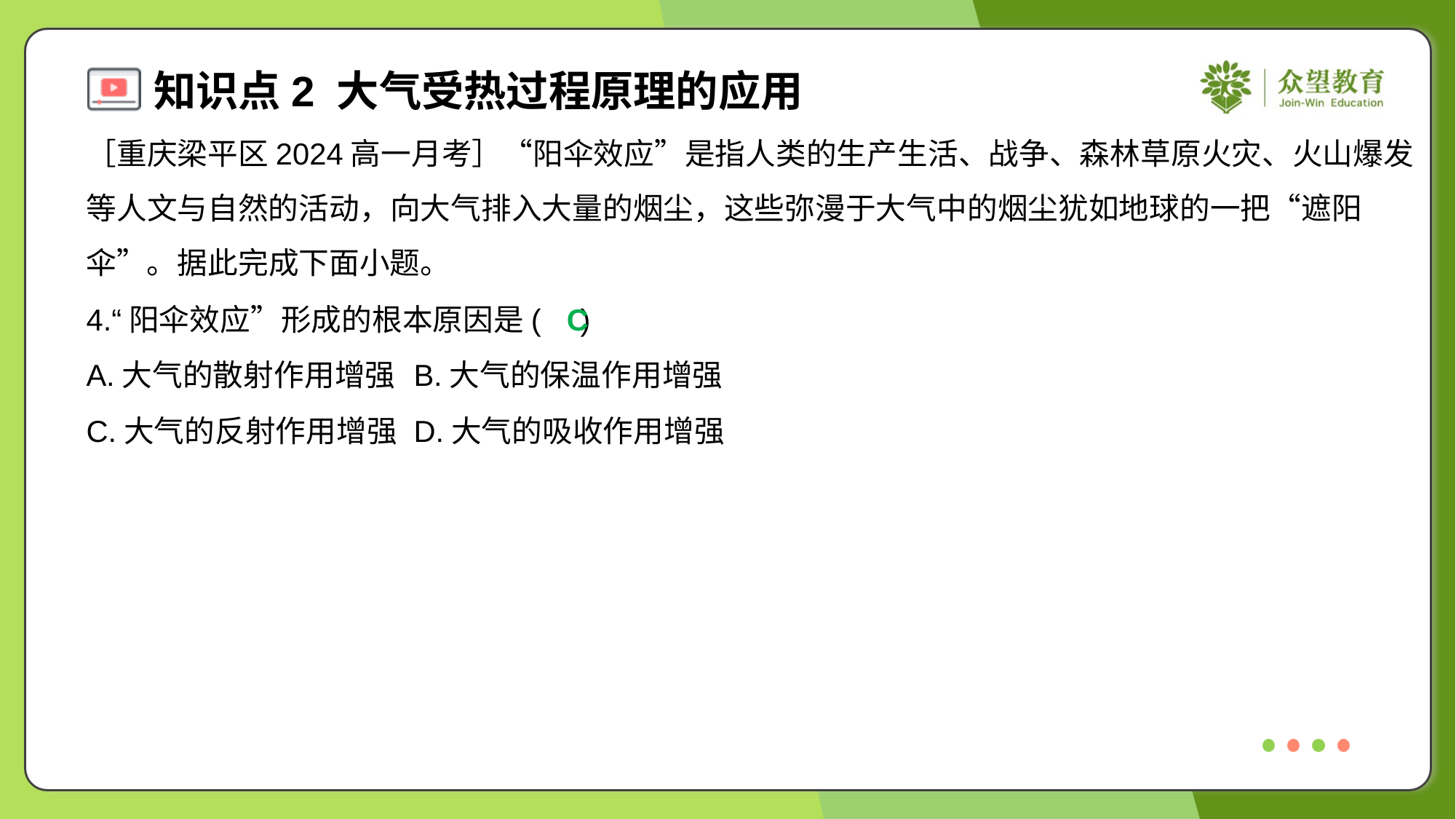

［重庆梁平区2024高一月考］“阳伞效应”是指人类的生产生活、战争、森林草原火灾、火山爆发
等人文与自然的活动，向大气排入大量的烟尘，这些弥漫于大气中的烟尘犹如地球的一把“遮阳
伞”。据此完成下面小题。
4.“阳伞效应”形成的根本原因是(     )
C
A.大气的散射作用增强	B.大气的保温作用增强
C.大气的反射作用增强	D.大气的吸收作用增强